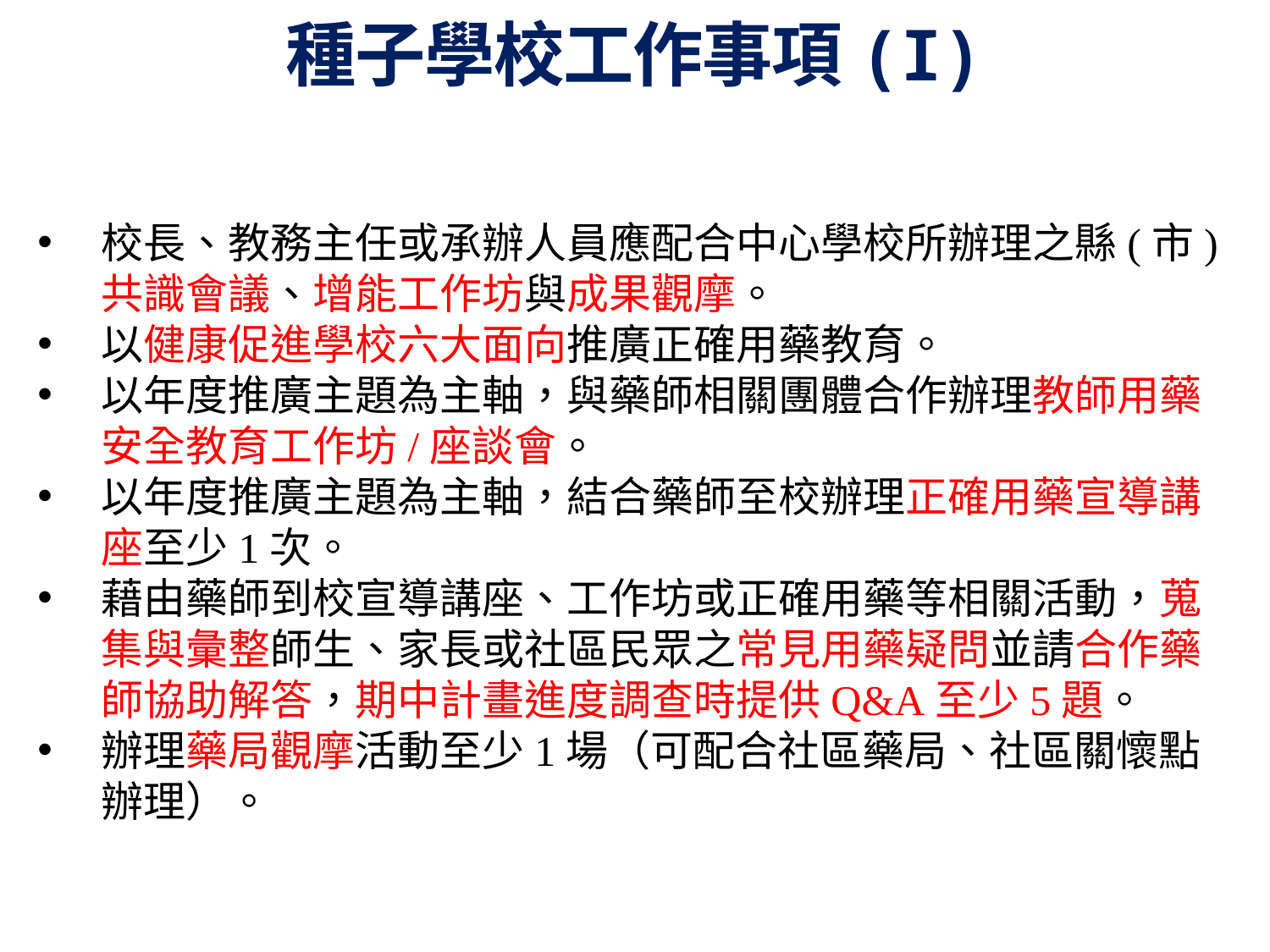

# 種子學校工作事項(I)
校長、教務主任或承辦人員應配合中心學校所辦理之縣(市)共識會議、增能工作坊與成果觀摩。
以健康促進學校六大面向推廣正確用藥教育。
以年度推廣主題為主軸，與藥師相關團體合作辦理教師用藥安全教育工作坊/座談會。
以年度推廣主題為主軸，結合藥師至校辦理正確用藥宣導講座至少1次。
藉由藥師到校宣導講座、工作坊或正確用藥等相關活動，蒐集與彙整師生、家長或社區民眾之常見用藥疑問並請合作藥師協助解答，期中計畫進度調查時提供Q&A至少5題。
辦理藥局觀摩活動至少1場（可配合社區藥局、社區關懷點辦理）。